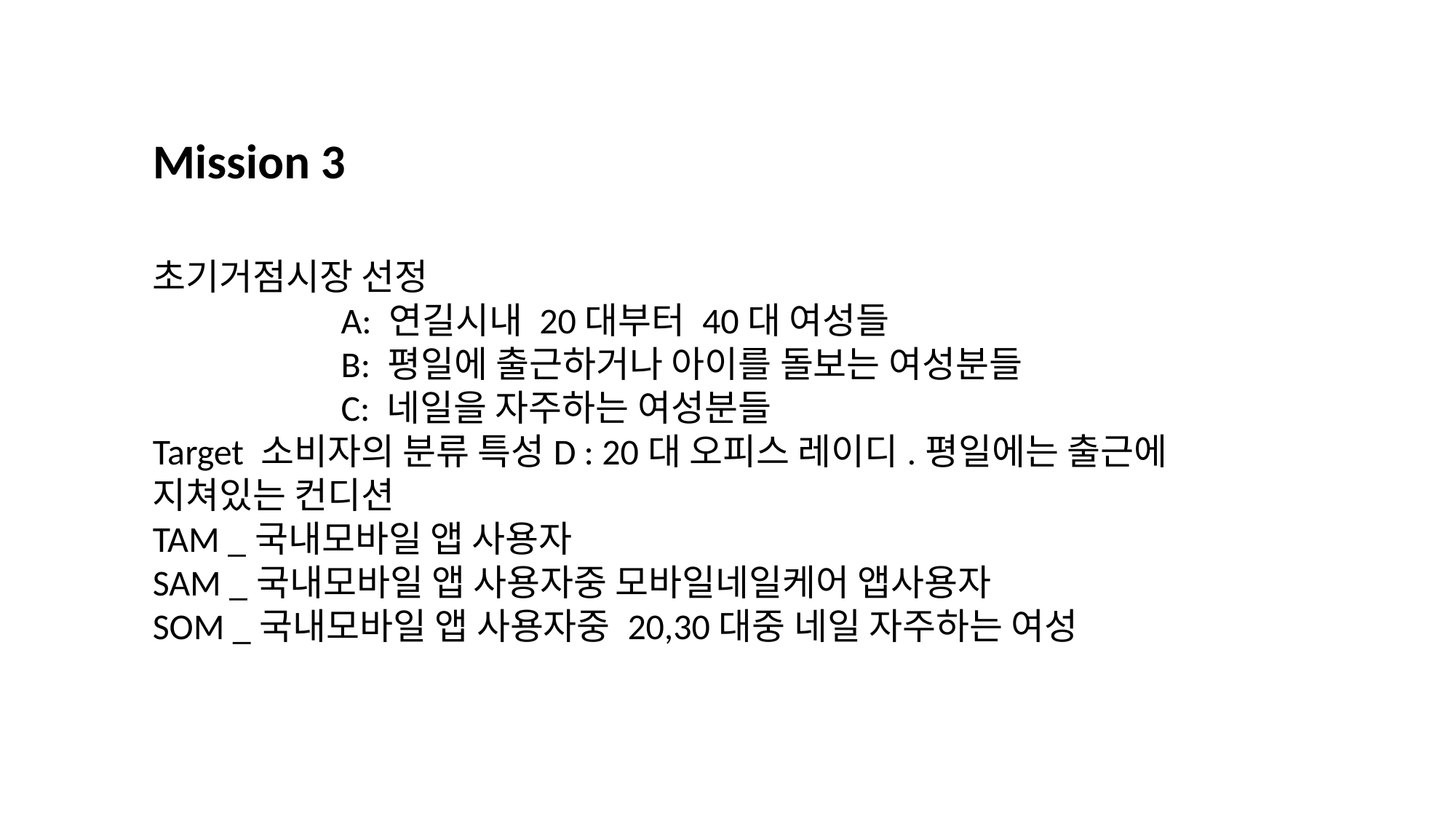

Mission 3

초기거점시장 선정
                       A: 연길시내 20대부터 40대 여성들
                       B: 평일에 출근하거나 아이를 돌보는 여성분들
                       C: 네일을 자주하는 여성분들
Target 소비자의 분류 특성D : 20대 오피스 레이디.평일에는 출근에 지쳐있는 컨디션
TAM _국내모바일 앱 사용자
SAM _국내모바일 앱 사용자중 모바일네일케어 앱사용자
SOM _국내모바일 앱 사용자중 20,30대중 네일 자주하는 여성